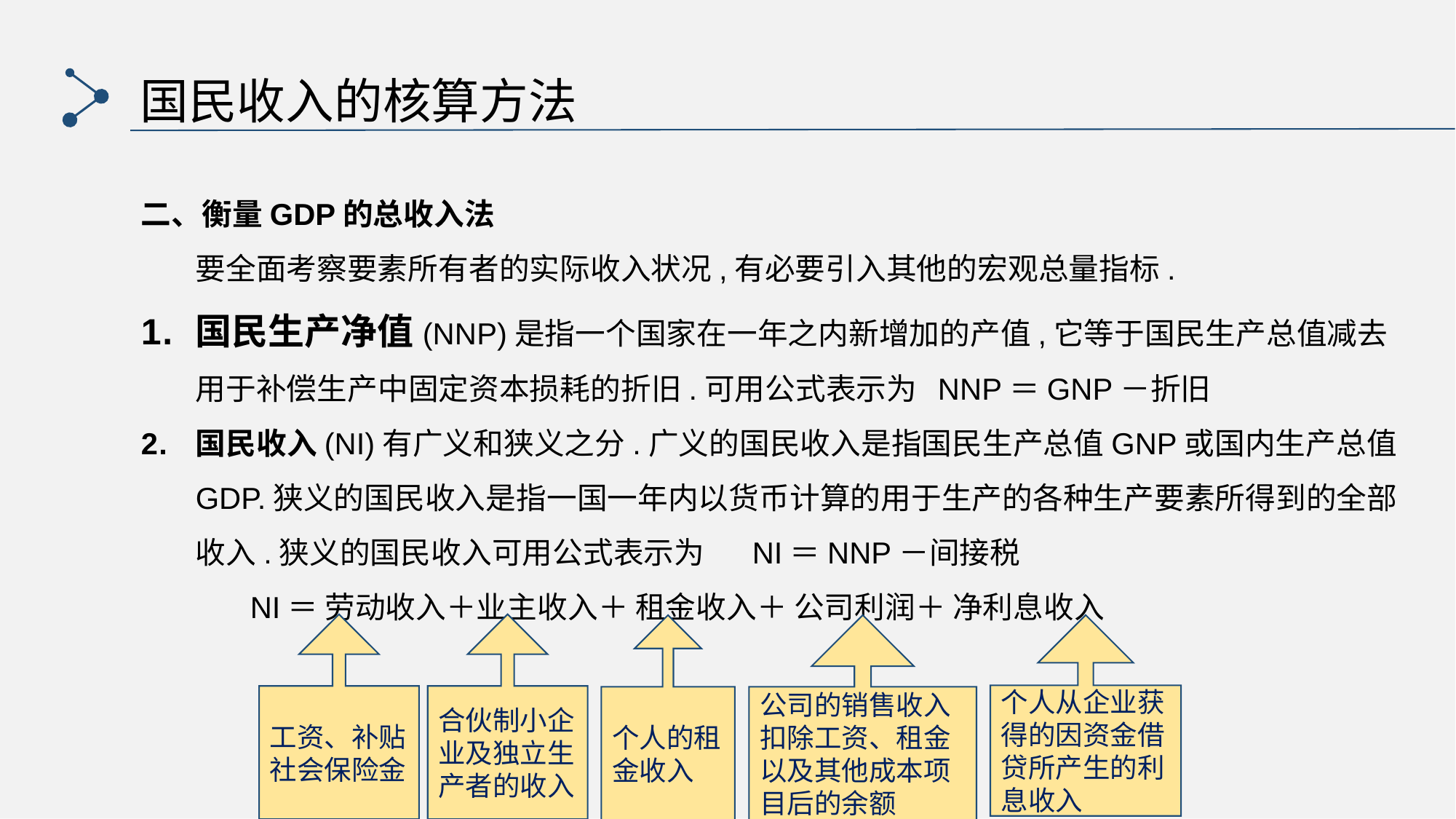

国民收入的核算方法
二、衡量GDP的总收入法
       要全面考察要素所有者的实际收入状况,有必要引入其他的宏观总量指标.
国民生产净值(NNP)是指一个国家在一年之内新增加的产值,它等于国民生产总值减去用于补偿生产中固定资本损耗的折旧.可用公式表示为  NNP＝GNP－折旧
国民收入(NI)有广义和狭义之分.广义的国民收入是指国民生产总值GNP或国内生产总值GDP.狭义的国民收入是指一国一年内以货币计算的用于生产的各种生产要素所得到的全部收入.狭义的国民收入可用公式表示为      NI＝NNP－间接税
	NI＝ 劳动收入＋业主收入＋ 租金收入＋ 公司利润＋ 净利息收入
工资、补贴
社会保险金
合伙制小企业及独立生产者的收入
个人的租金收入
公司的销售收入扣除工资、租金以及其他成本项目后的余额
个人从企业获得的因资金借贷所产生的利息收入